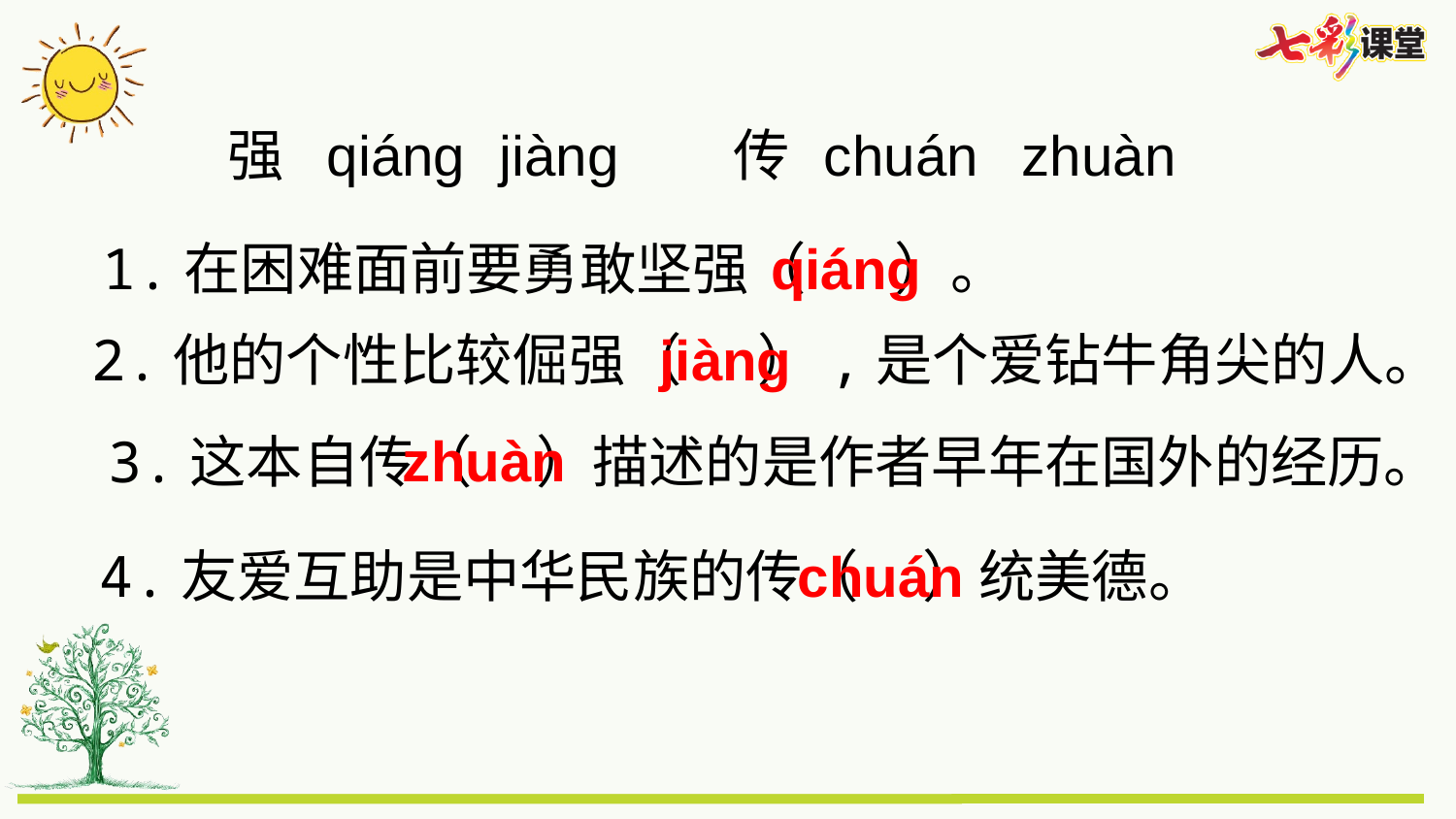

强
qiáng
jiàng
传
chuán
zhuàn
1.在困难面前要勇敢坚强（       ）。
qiáng
2.他的个性比较倔强（      ）,是个爱钻牛角尖的人。
jiàng
zhuàn
3.这本自传（     ）描述的是作者早年在国外的经历。
4.友爱互助是中华民族的传（     ）统美德。
chuán